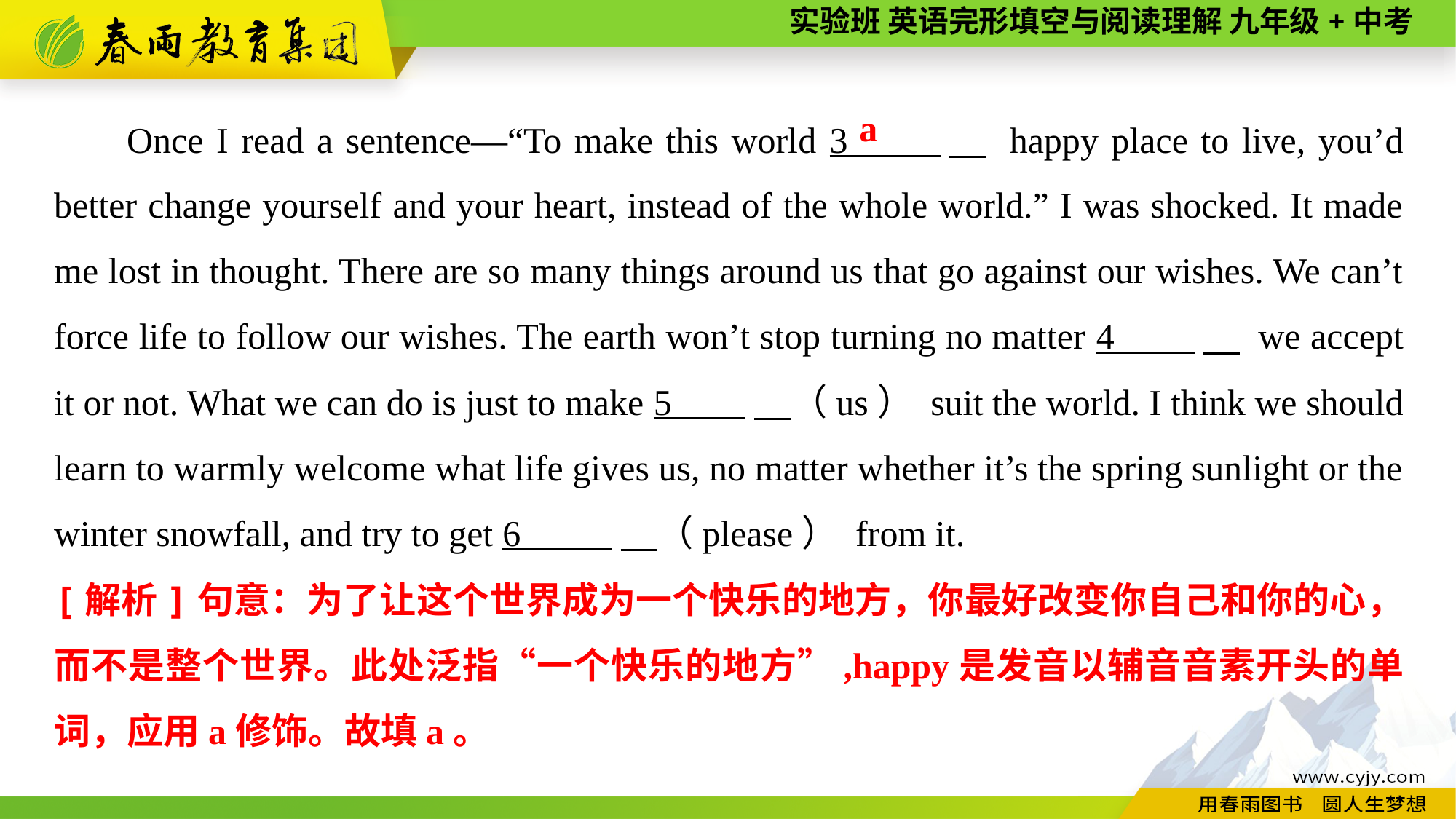

Once I read a sentence—“To make this world 3       　 happy place to live, you’d better change yourself and your heart, instead of the whole world.” I was shocked. It made me lost in thought. There are so many things around us that go against our wishes. We can’t force life to follow our wishes. The earth won’t stop turning no matter 4        　 we accept it or not. What we can do is just to make 5        　（us） suit the world. I think we should learn to warmly welcome what life gives us, no matter whether it’s the spring sunlight or the winter snowfall, and try to get 6          　（please） from it.
a
[解析]句意：为了让这个世界成为一个快乐的地方，你最好改变你自己和你的心，而不是整个世界。此处泛指“一个快乐的地方”,happy是发音以辅音音素开头的单词，应用a修饰。故填a。